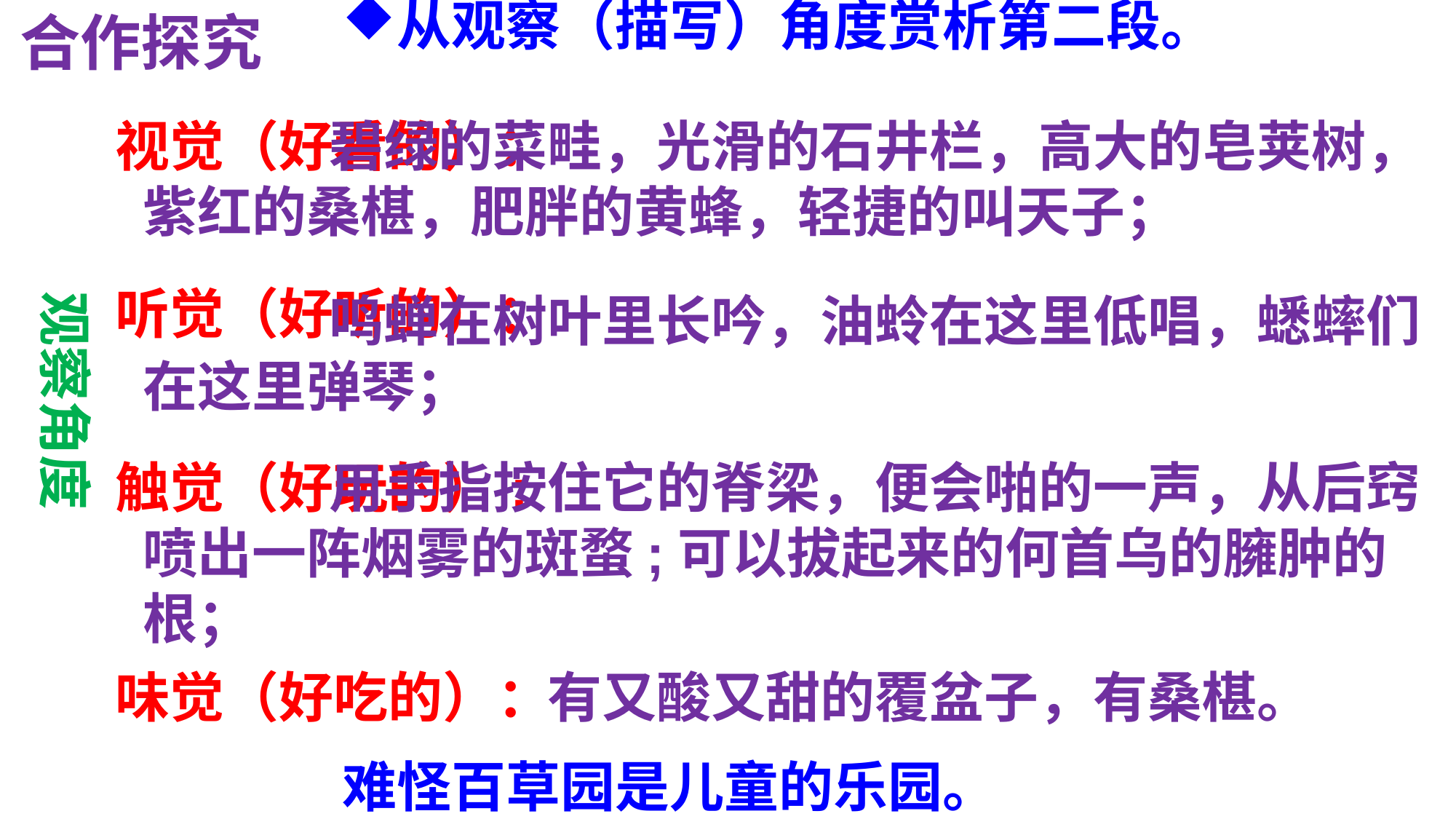

合作探究
从观察（描写）角度赏析第二段。
视觉（好看的）：
              碧绿的菜畦，光滑的石井栏，高大的皂荚树，紫红的桑椹，肥胖的黄蜂，轻捷的叫天子；
听觉（好听的）：
观察角度
              鸣蝉在树叶里长吟，油蛉在这里低唱，蟋蟀们在这里弹琴；
触觉（好玩的）:
              用手指按住它的脊梁，便会啪的一声，从后窍喷出一阵烟雾的斑蝥;可以拔起来的何首乌的臃肿的根；
味觉（好吃的）：
有又酸又甜的覆盆子，有桑椹。
难怪百草园是儿童的乐园。